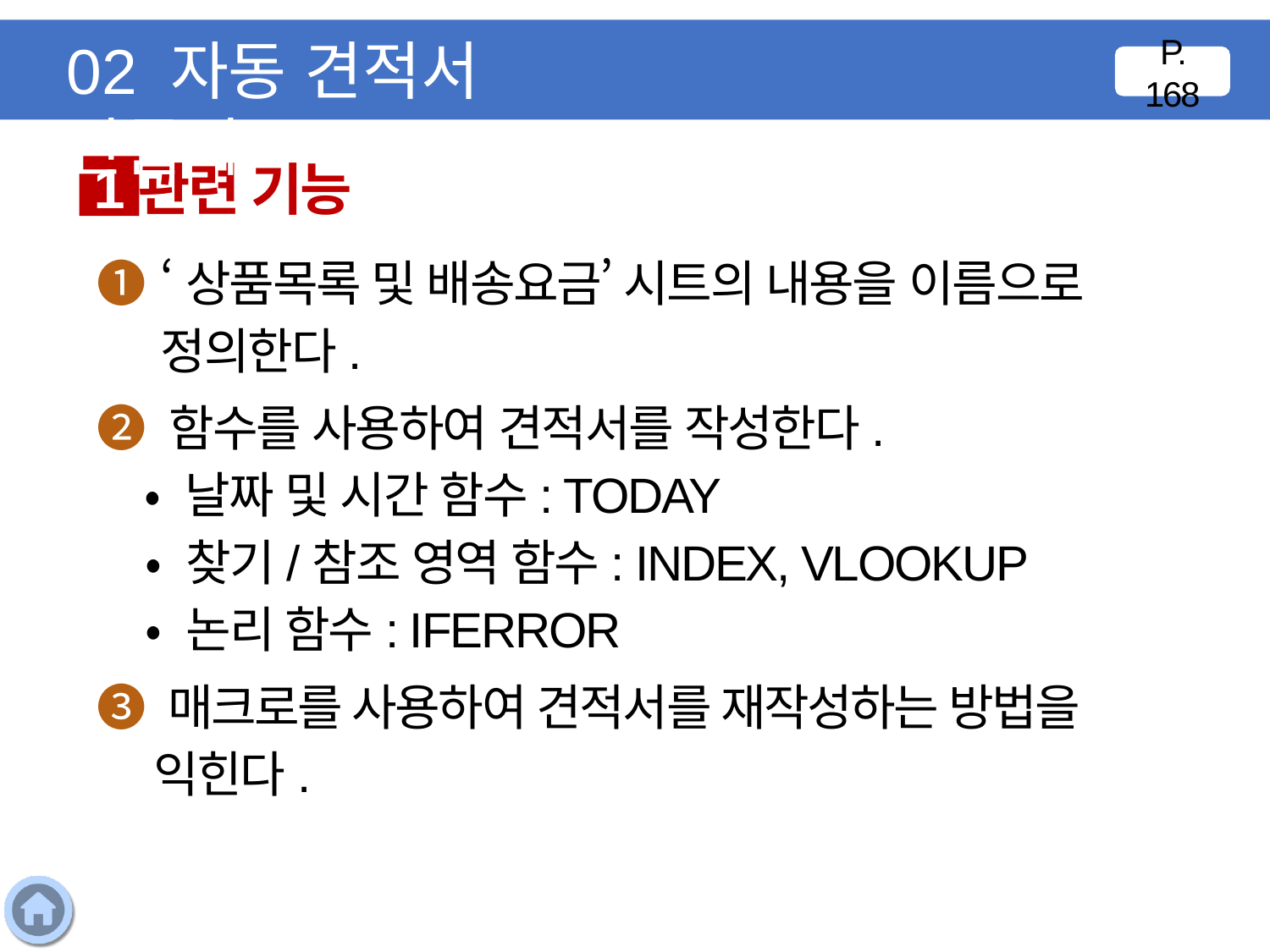

02 자동 견적서 만들기
P. 168
관련 기능
1
❶ ‘상품목록 및 배송요금’ 시트의 내용을 이름으로 정의한다.
❷ 함수를 사용하여 견적서를 작성한다.
    • 날짜 및 시간 함수: TODAY
    • 찾기/참조 영역 함수: INDEX, VLOOKUP
    • 논리 함수: IFERROR
❸ 매크로를 사용하여 견적서를 재작성하는 방법을 익힌다.